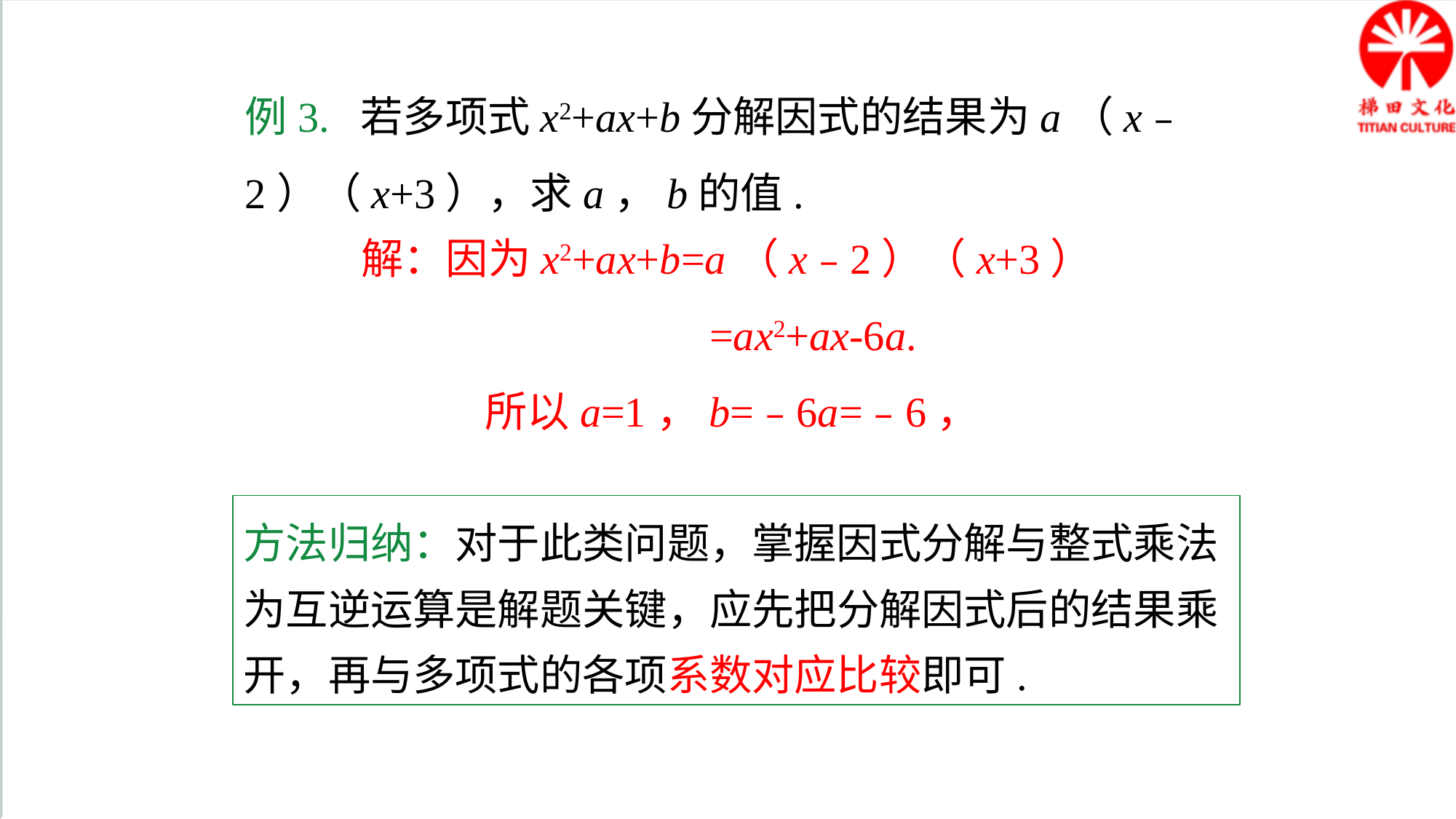

例3.  若多项式x2+ax+b分解因式的结果为a（x﹣2）（x+3），求a，b的值.
解：因为x2+ax+b=a（x﹣2）（x+3）
                                 =ax2+ax-6a.
            所以a=1，b=﹣6a=﹣6，
方法归纳：对于此类问题，掌握因式分解与整式乘法为互逆运算是解题关键，应先把分解因式后的结果乘开，再与多项式的各项系数对应比较即可.